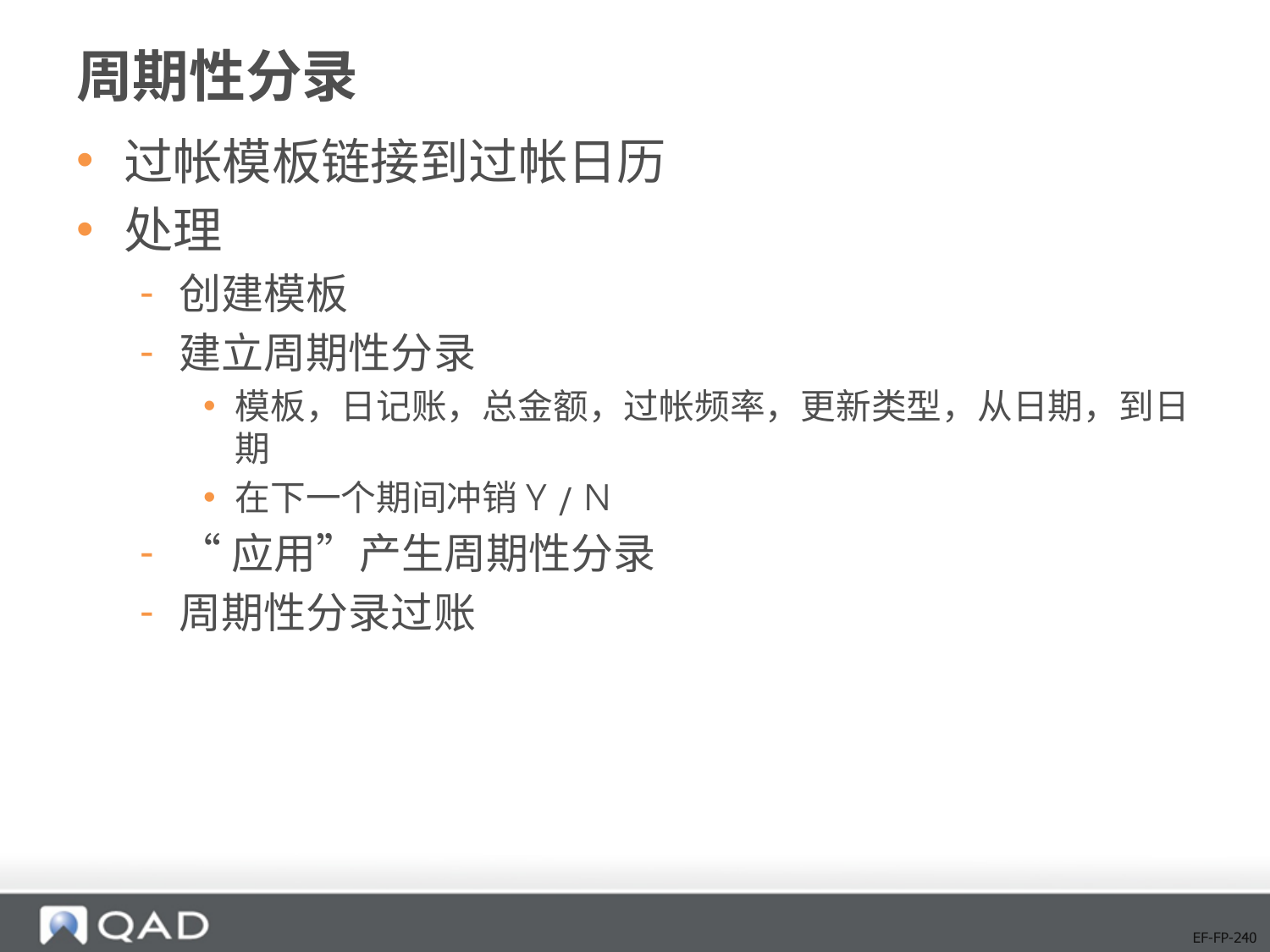

# 周期性分录
过帐模板链接到过帐日历
处理
创建模板
建立周期性分录
模板，日记账，总金额，过帐频率，更新类型，从日期，到日期
在下一个期间冲销Y / N
“应用”产生周期性分录
周期性分录过账
EF-FP-240